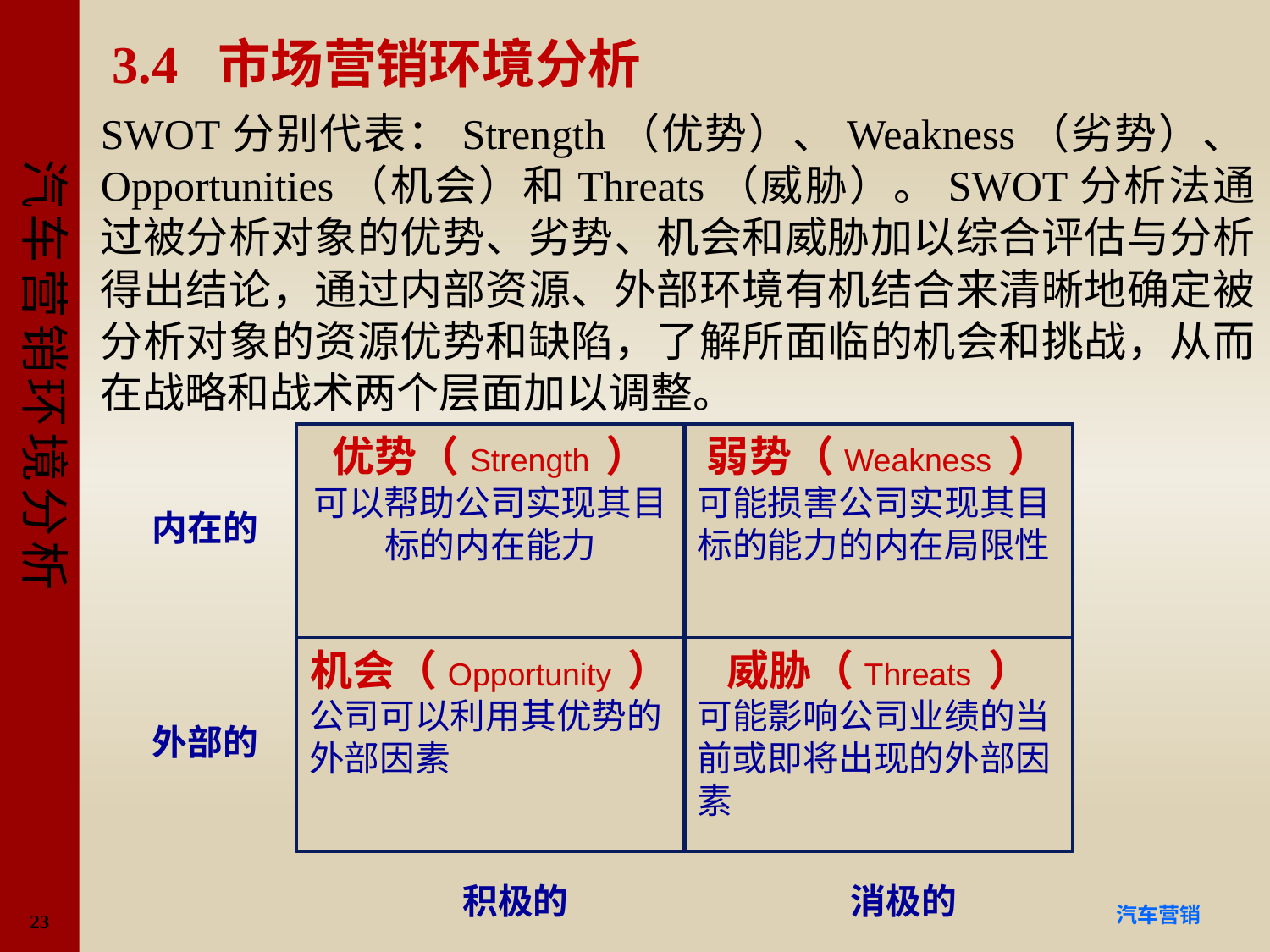

# 3.4  市场营销环境分析
SWOT分别代表：Strength（优势）、Weakness（劣势）、Opportunities（机会）和Threats（威胁）。SWOT分析法通过被分析对象的优势、劣势、机会和威胁加以综合评估与分析得出结论，通过内部资源、外部环境有机结合来清晰地确定被分析对象的资源优势和缺陷，了解所面临的机会和挑战，从而在战略和战术两个层面加以调整。

优势（Strength ）
可以帮助公司实现其目标的内在能力
弱势（Weakness ）
可能损害公司实现其目标的能力的内在局限性
内在的
机会（Opportunity ）
公司可以利用其优势的外部因素
威胁（Threats ）
可能影响公司业绩的当前或即将出现的外部因素
外部的
积极的
消极的
23